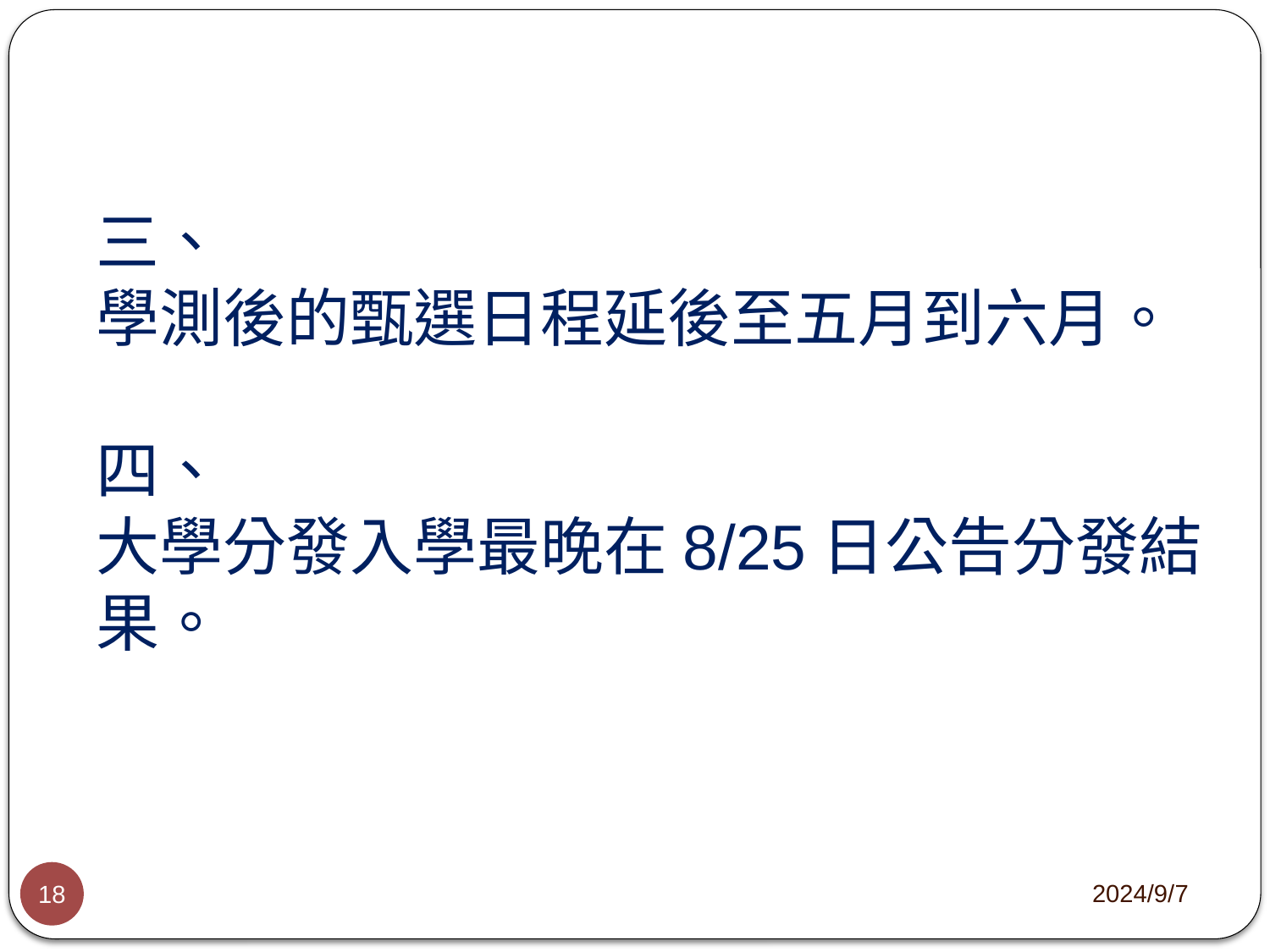

三、
學測後的甄選日程延後至五月到六月。

四、
大學分發入學最晚在8/25日公告分發結果。
2024/9/7
18